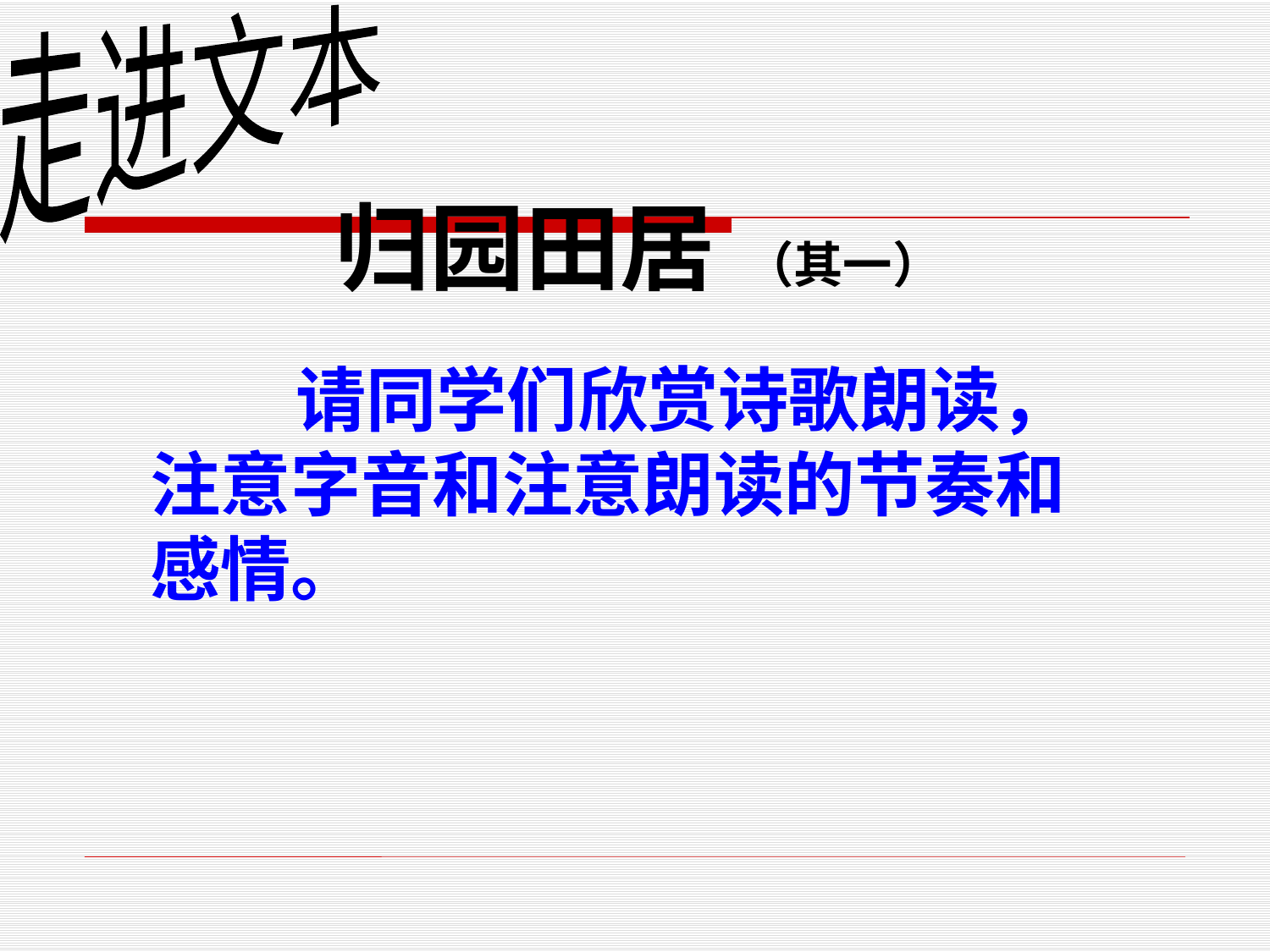

走进文本
归园田居    （其一）
        请同学们欣赏诗歌朗读，注意字音和注意朗读的节奏和感情。